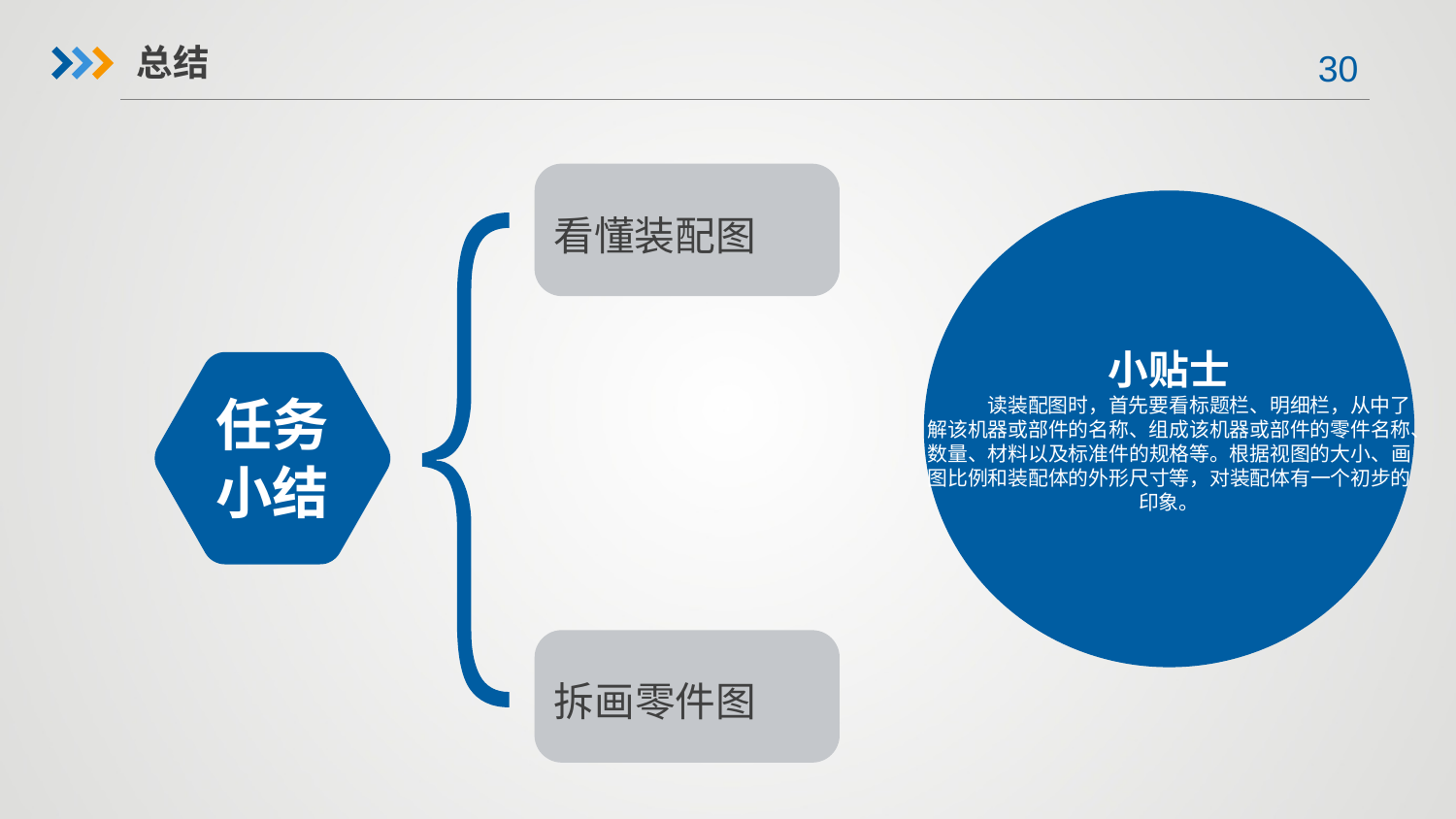

总结

小贴士
            读装配图时，首先要看标题栏、明细栏，从中了解该机器或部件的名称、组成该机器或部件的零件名称、数量、材料以及标准件的规格等。根据视图的大小、画图比例和装配体的外形尺寸等，对装配体有一个初步的印象。
看懂装配图

任务小结

拆画零件图